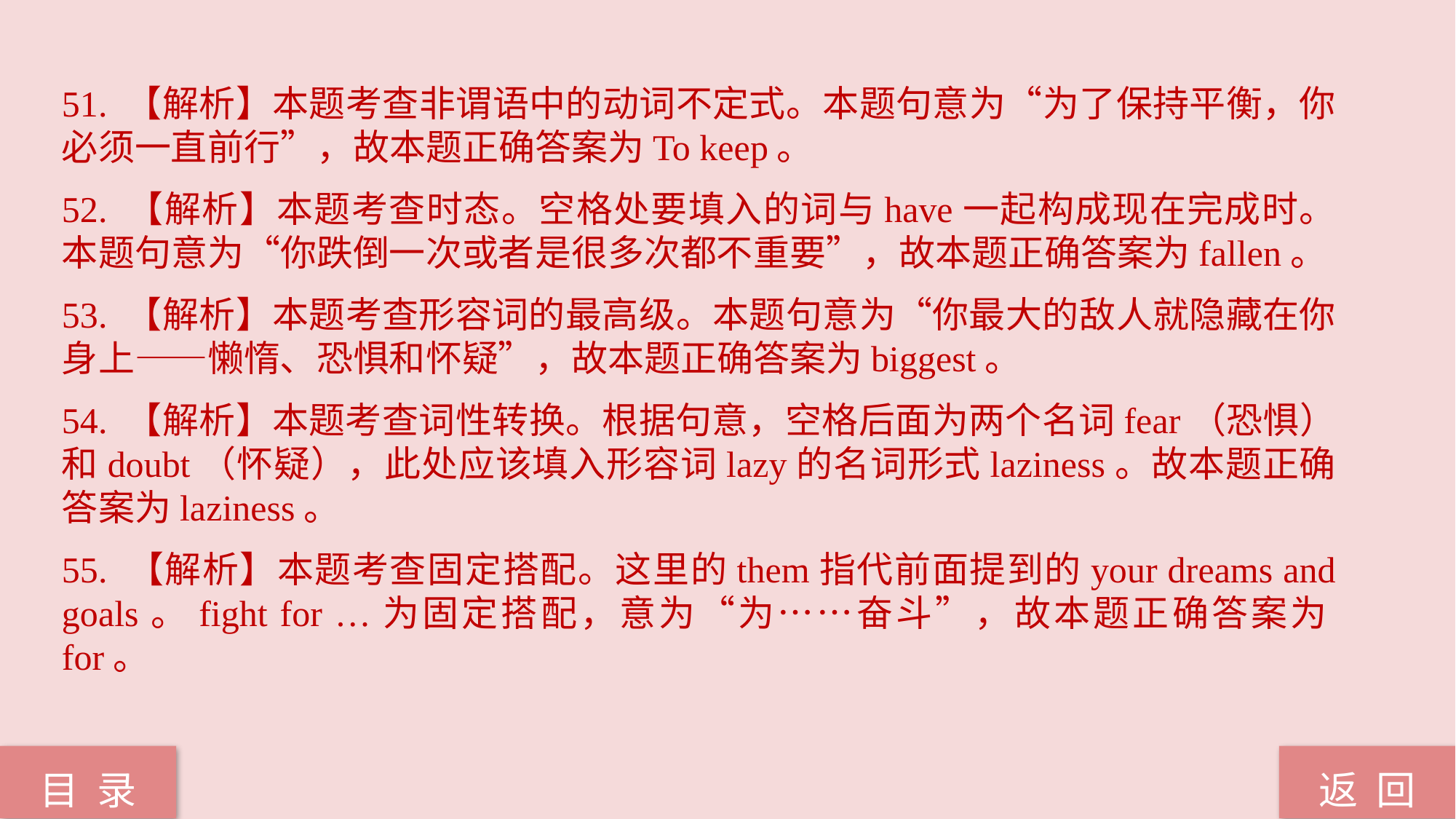

51. 【解析】本题考查非谓语中的动词不定式。本题句意为“为了保持平衡，你必须一直前行”，故本题正确答案为To keep。
52. 【解析】本题考查时态。空格处要填入的词与have一起构成现在完成时。本题句意为“你跌倒一次或者是很多次都不重要”，故本题正确答案为fallen。
53. 【解析】本题考查形容词的最高级。本题句意为“你最大的敌人就隐藏在你身上——懒惰、恐惧和怀疑”，故本题正确答案为biggest。
54. 【解析】本题考查词性转换。根据句意，空格后面为两个名词fear（恐惧）和doubt（怀疑），此处应该填入形容词lazy的名词形式laziness。故本题正确答案为laziness。
55. 【解析】本题考查固定搭配。这里的them指代前面提到的your dreams and goals。fight for …为固定搭配，意为“为……奋斗”，故本题正确答案为for。
返  回